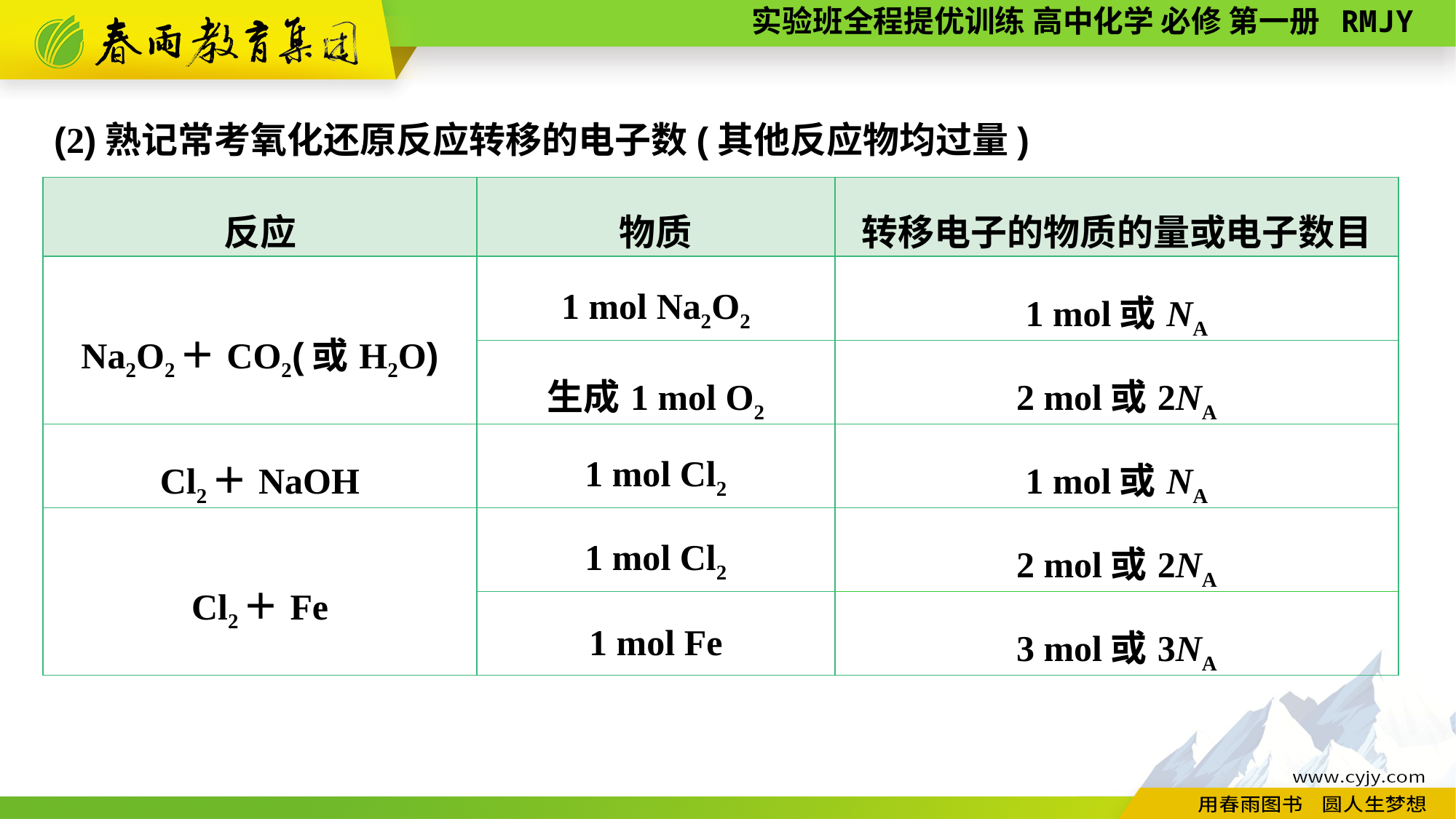

(2)熟记常考氧化还原反应转移的电子数(其他反应物均过量)
| 反应 | 物质 | 转移电子的物质的量或电子数目 |
| --- | --- | --- |
| Na2O2＋CO2(或H2O) | 1 mol Na2O2 | 1 mol或NA |
|  | 生成1 mol O2 | 2 mol或2NA |
| Cl2＋NaOH | 1 mol Cl2 | 1 mol或NA |
| Cl2＋Fe | 1 mol Cl2 | 2 mol或2NA |
|  | 1 mol Fe | 3 mol或3NA |